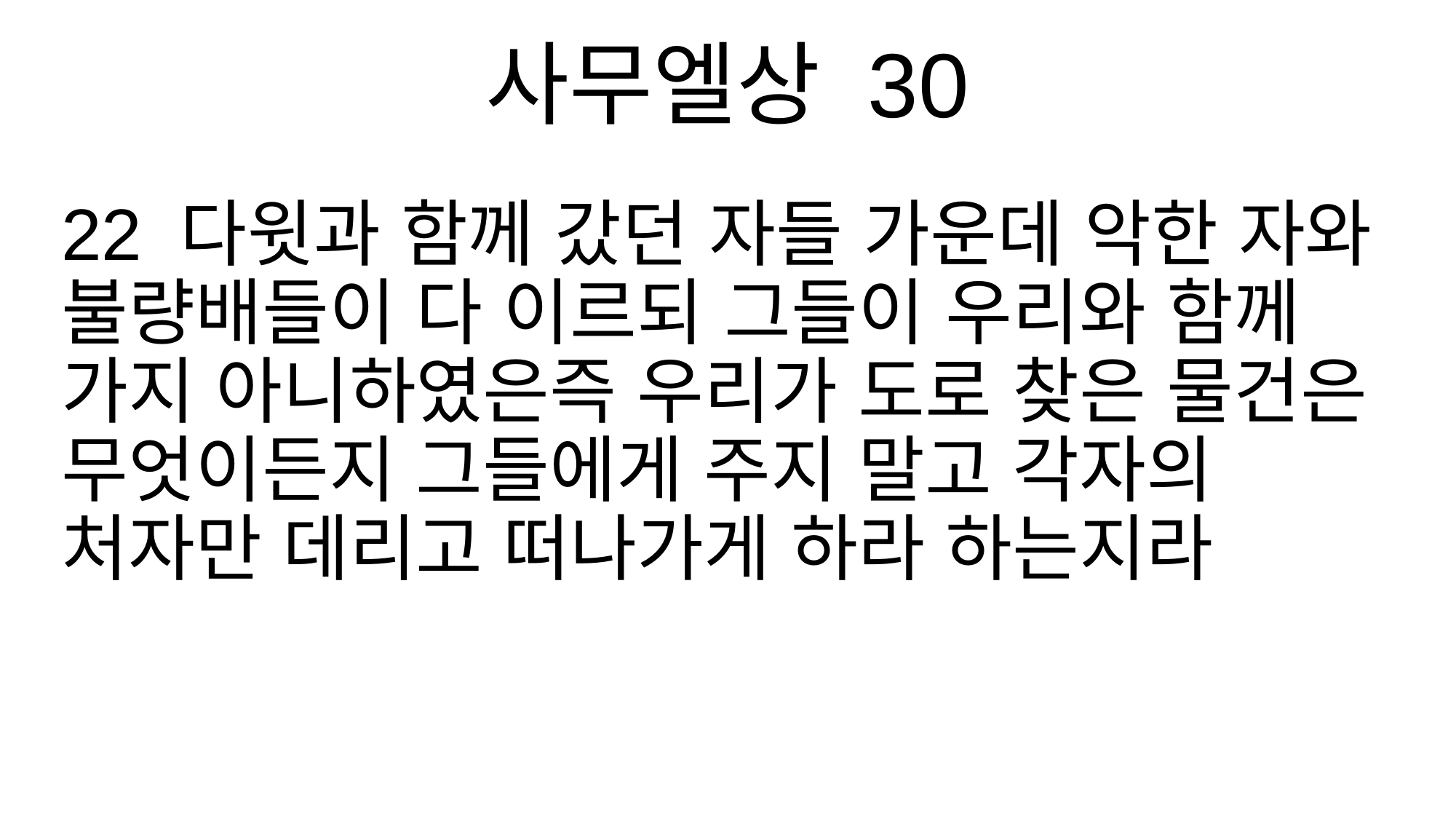

사무엘상 30
22 다윗과 함께 갔던 자들 가운데 악한 자와 불량배들이 다 이르되 그들이 우리와 함께 가지 아니하였은즉 우리가 도로 찾은 물건은 무엇이든지 그들에게 주지 말고 각자의 처자만 데리고 떠나가게 하라 하는지라